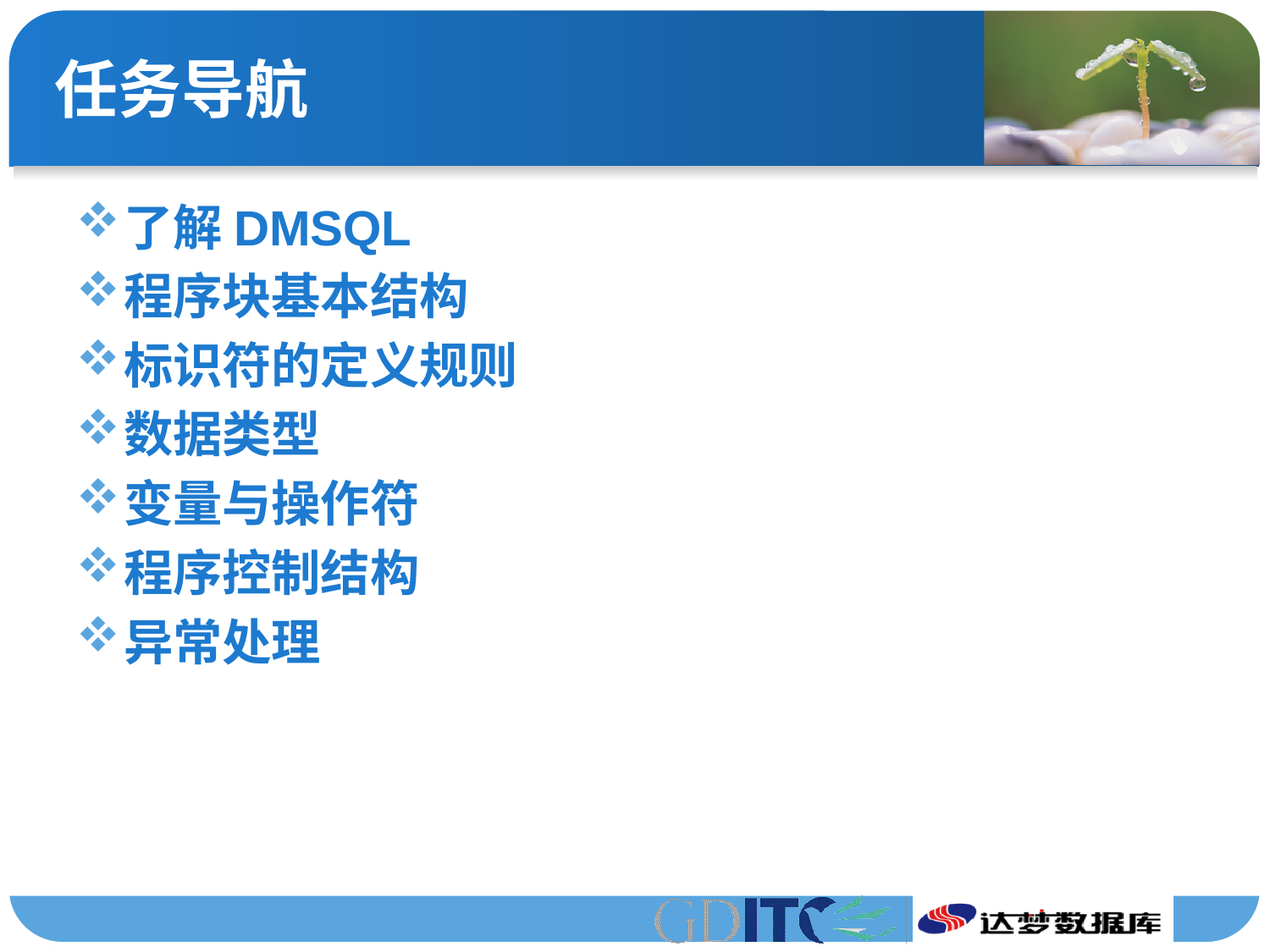

# 任务导航
了解DMSQL
程序块基本结构
标识符的定义规则
数据类型
变量与操作符
程序控制结构
异常处理